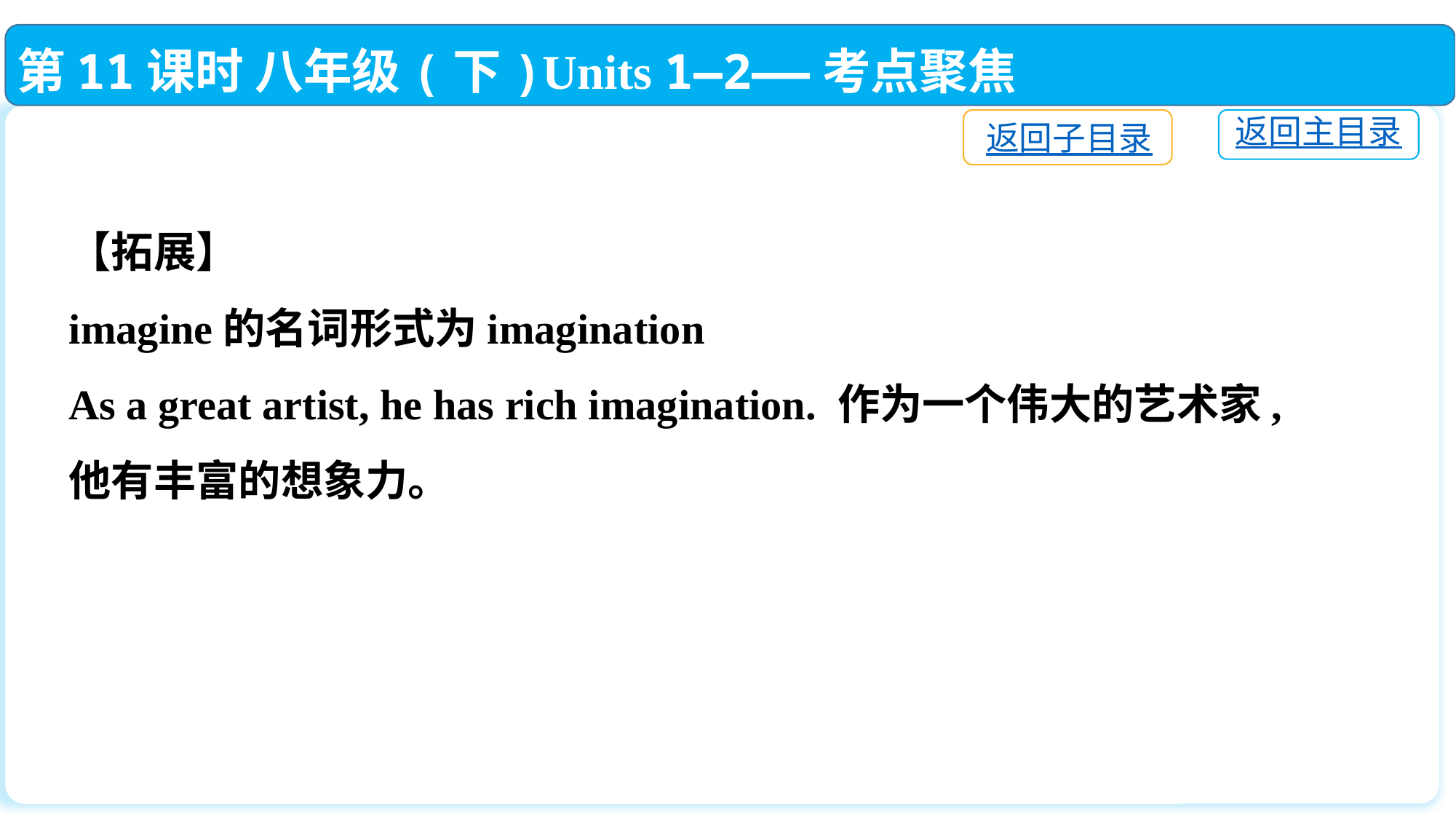

第11课时 八年级(下)Units 1—2——考点聚焦

返回子目录
返回主目录
【拓展】
imagine的名词形式为imagination
As a great artist, he has rich imagination. 作为一个伟大的艺术家,他有丰富的想象力。